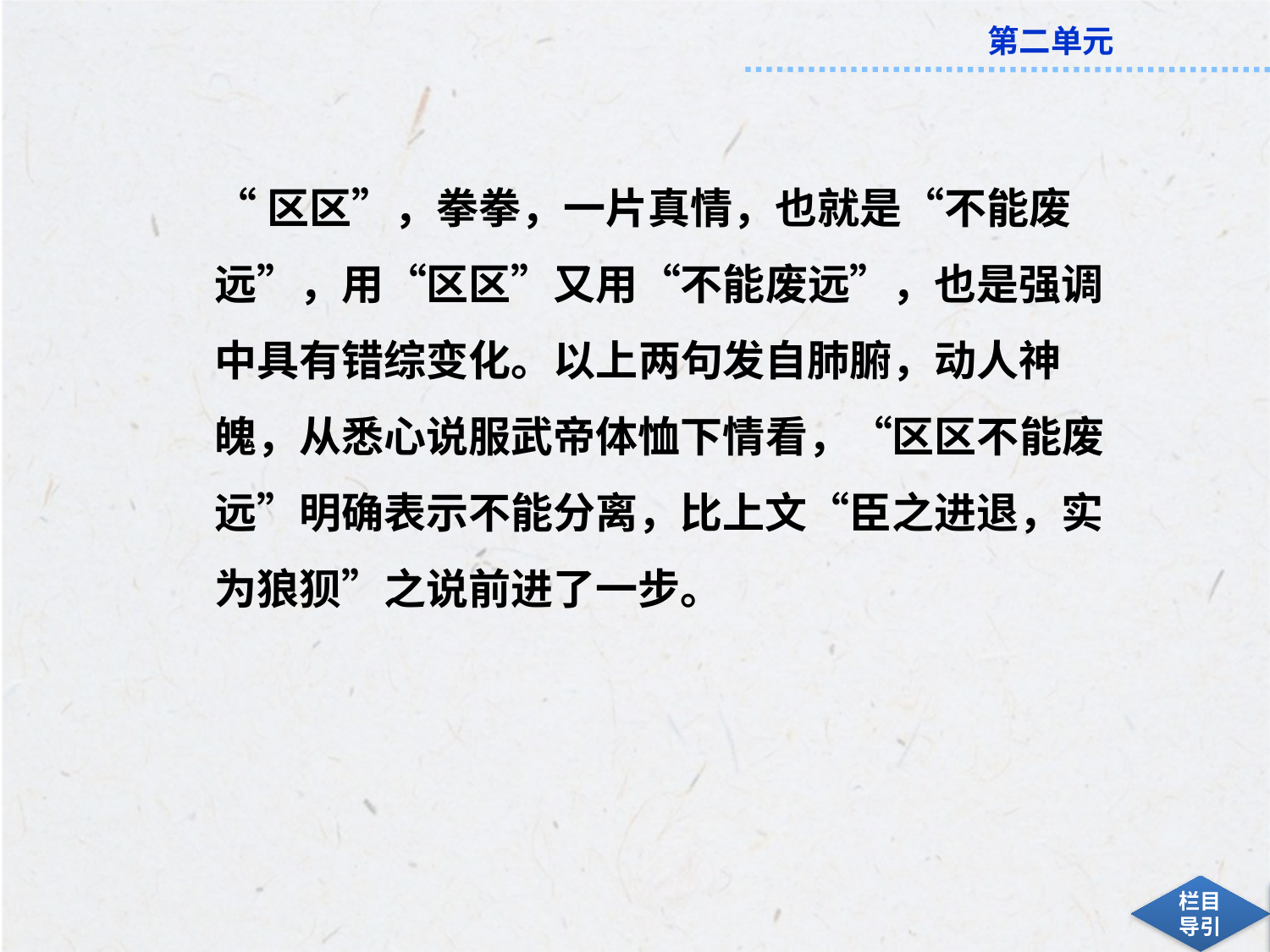

“区区”，拳拳，一片真情，也就是“不能废远”，用“区区”又用“不能废远”，也是强调中具有错综变化。以上两句发自肺腑，动人神魄，从悉心说服武帝体恤下情看，“区区不能废远”明确表示不能分离，比上文“臣之进退，实为狼狈”之说前进了一步。